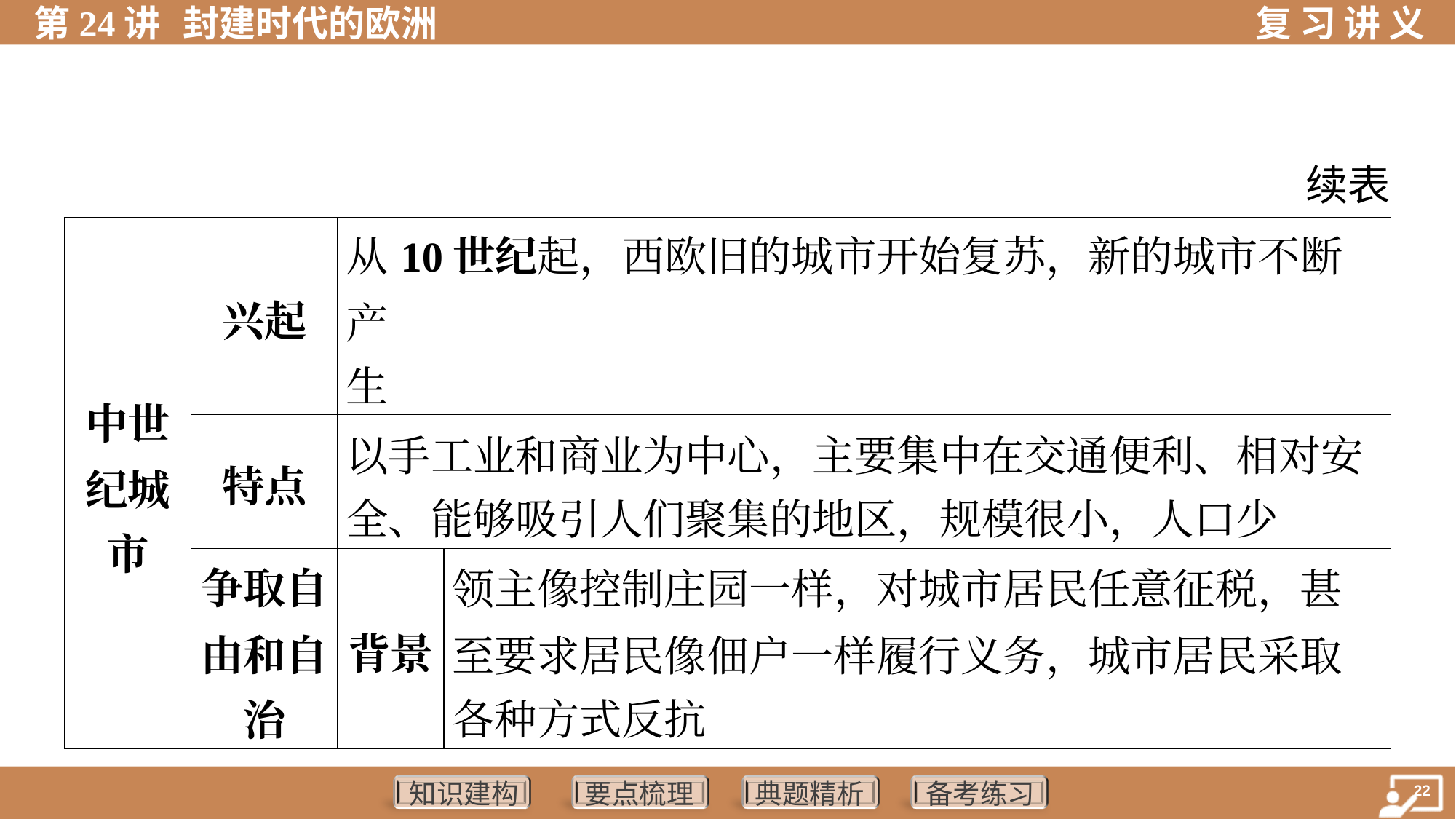

续表
| 中世 纪城 市 | 兴起 | 从10世纪起，西欧旧的城市开始复苏，新的城市不断产 生 |  |  |  |
| --- | --- | --- | --- | --- | --- |
|  | 特点 | 以手工业和商业为中心，主要集中在交通便利、相对安 全、能够吸引人们聚集的地区，规模很小，人口少 |  |  |  |
|  | 争取自 由和自 治 | 背景 | 领主像控制庄园一样，对城市居民任意征税，甚 至要求居民像佃户一样履行义务，城市居民采取 各种方式反抗 |  |  |